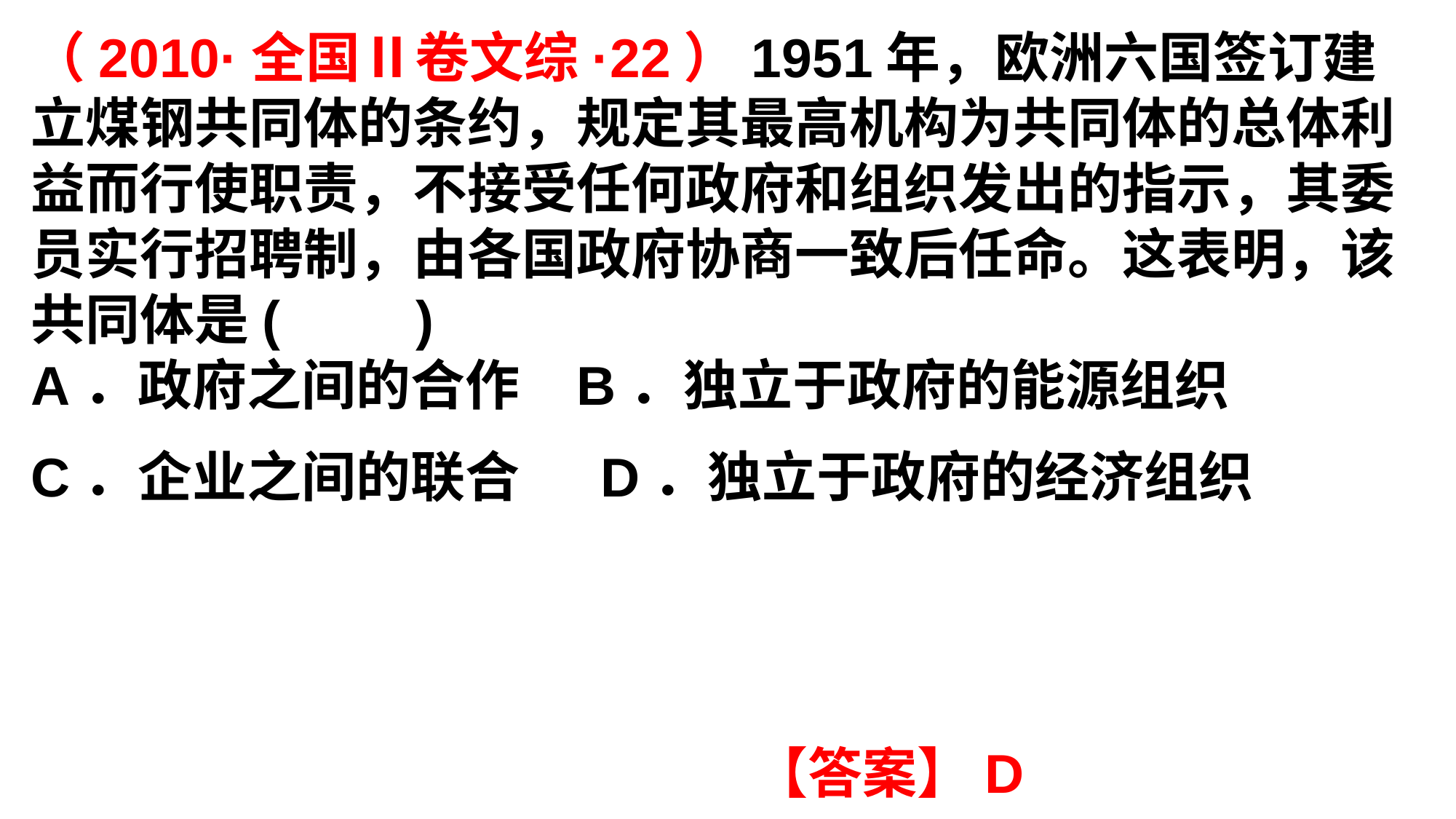

（2010·全国Ⅱ卷文综·22）1951年，欧洲六国签订建立煤钢共同体的条约，规定其最高机构为共同体的总体利益而行使职责，不接受任何政府和组织发出的指示，其委员实行招聘制，由各国政府协商一致后任命。这表明，该共同体是(　　)A．政府之间的合作	B．独立于政府的能源组织C．企业之间的联合	D．独立于政府的经济组织
【答案】D